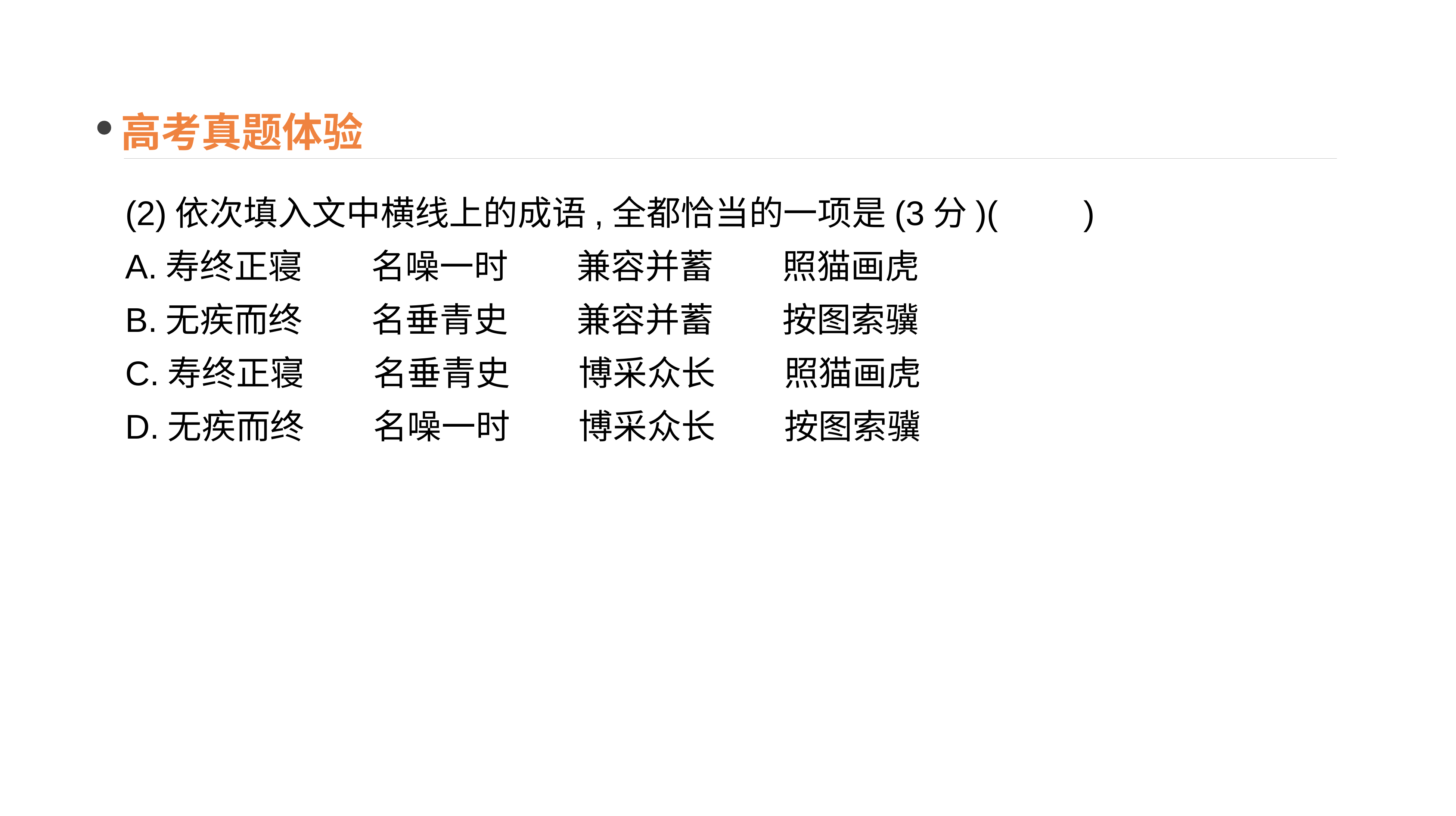

高考真题体验

(2)依次填入文中横线上的成语,全都恰当的一项是(3分)(　　)
A.寿终正寝　　名噪一时　　兼容并蓄　　照猫画虎
B.无疾而终　　名垂青史　　兼容并蓄　　按图索骥
C.寿终正寝　　名垂青史　　博采众长　　照猫画虎
D.无疾而终　　名噪一时　　博采众长　　按图索骥